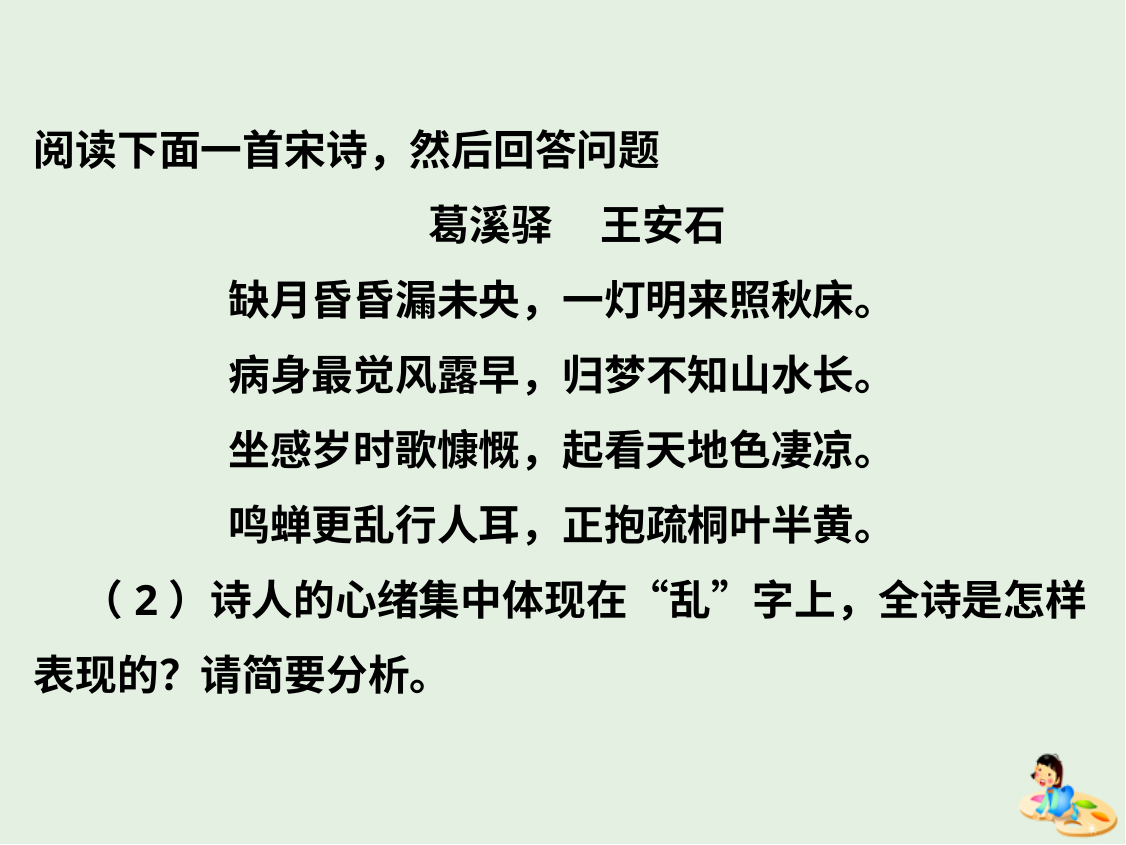

阅读下面一首宋诗，然后回答问题
  葛溪驿     王安石
   缺月昏昏漏未央，一灯明来照秋床。
病身最觉风露早，归梦不知山水长。
   坐感岁时歌慷慨，起看天地色凄凉。
鸣蝉更乱行人耳，正抱疏桐叶半黄。
    （2）诗人的心绪集中体现在“乱”字上，全诗是怎样表现的？请简要分析。